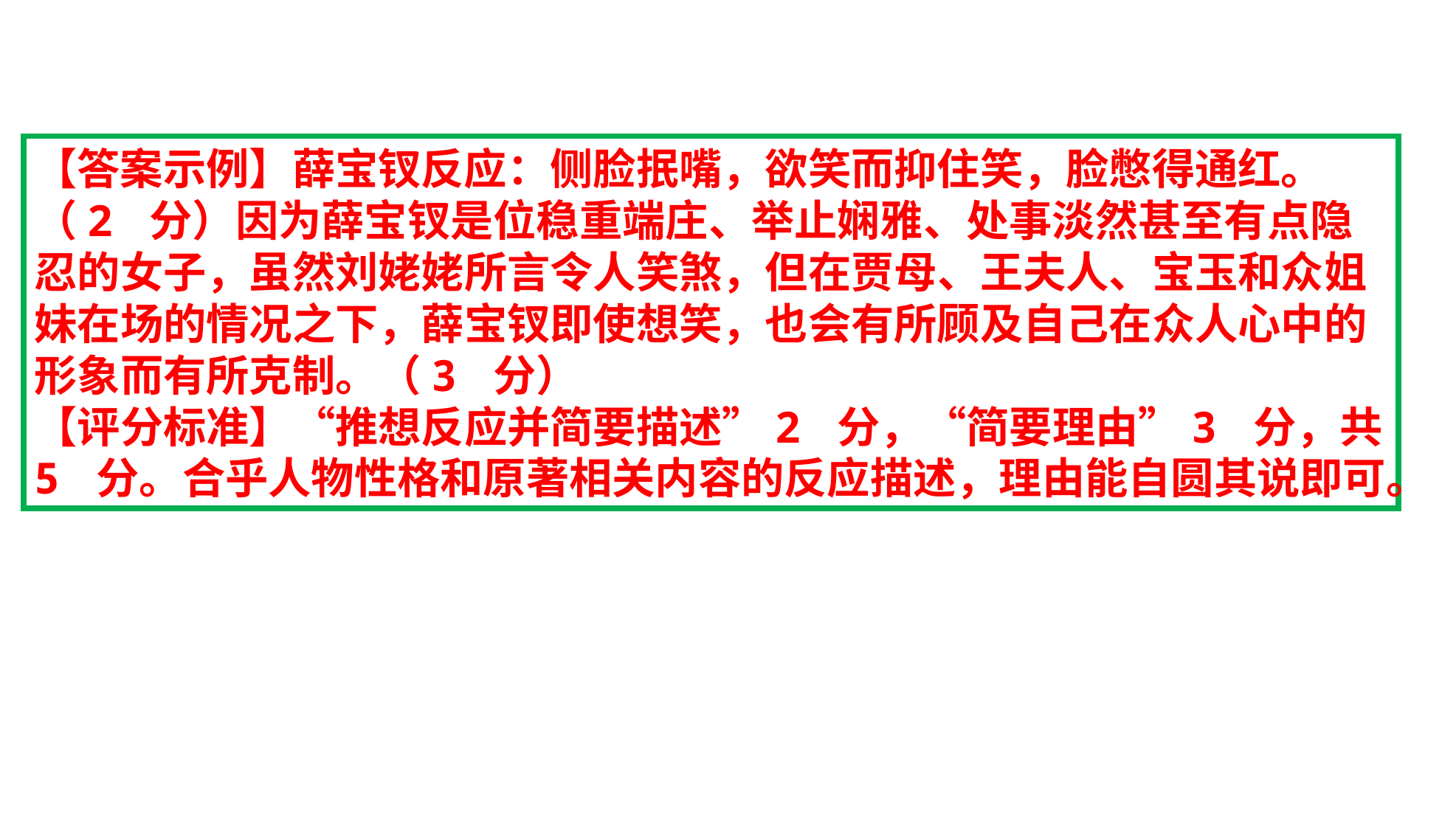

【答案示例】薛宝钗反应：侧脸抿嘴，欲笑而抑住笑，脸憋得通红。（2 分）因为薛宝钗是位稳重端庄、举止娴雅、处事淡然甚至有点隐忍的女子，虽然刘姥姥所言令人笑煞，但在贾母、王夫人、宝玉和众姐妹在场的情况之下，薛宝钗即使想笑，也会有所顾及自己在众人心中的形象而有所克制。（3 分）
【评分标准】“推想反应并简要描述”2 分，“简要理由”3 分，共 5 分。合乎人物性格和原著相关内容的反应描述，理由能自圆其说即可。